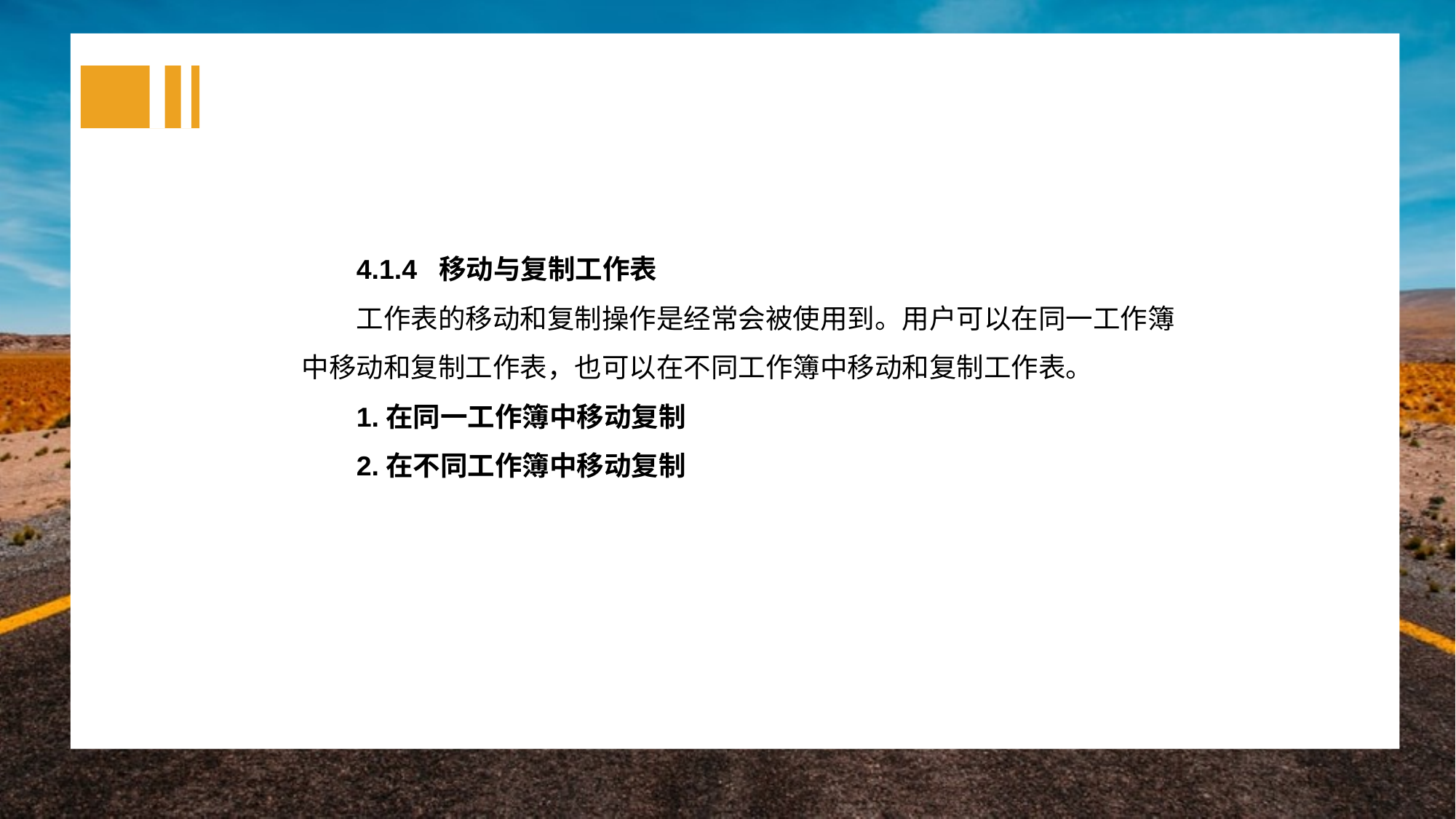

4.1.4  移动与复制工作表
工作表的移动和复制操作是经常会被使用到。用户可以在同一工作簿中移动和复制工作表，也可以在不同工作簿中移动和复制工作表。
1.在同一工作簿中移动复制
2.在不同工作簿中移动复制